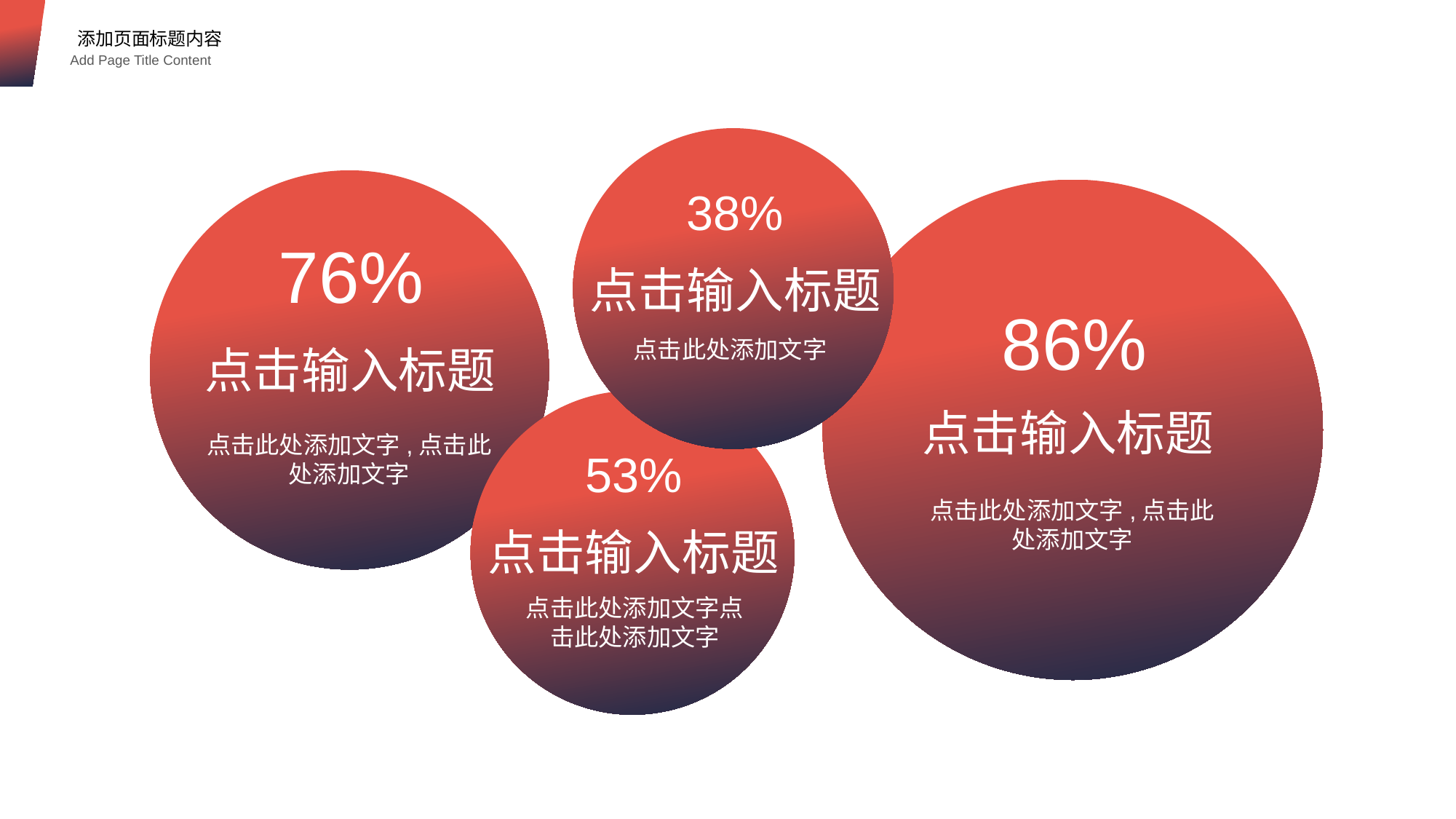

添加页面标题内容
Add Page Title Content

38%
点击输入标题
点击此处添加文字

76%
点击输入标题
点击此处添加文字,点击此处添加文字

86%
点击输入标题
点击此处添加文字,点击此处添加文字

53%
点击输入标题
点击此处添加文字点击此处添加文字